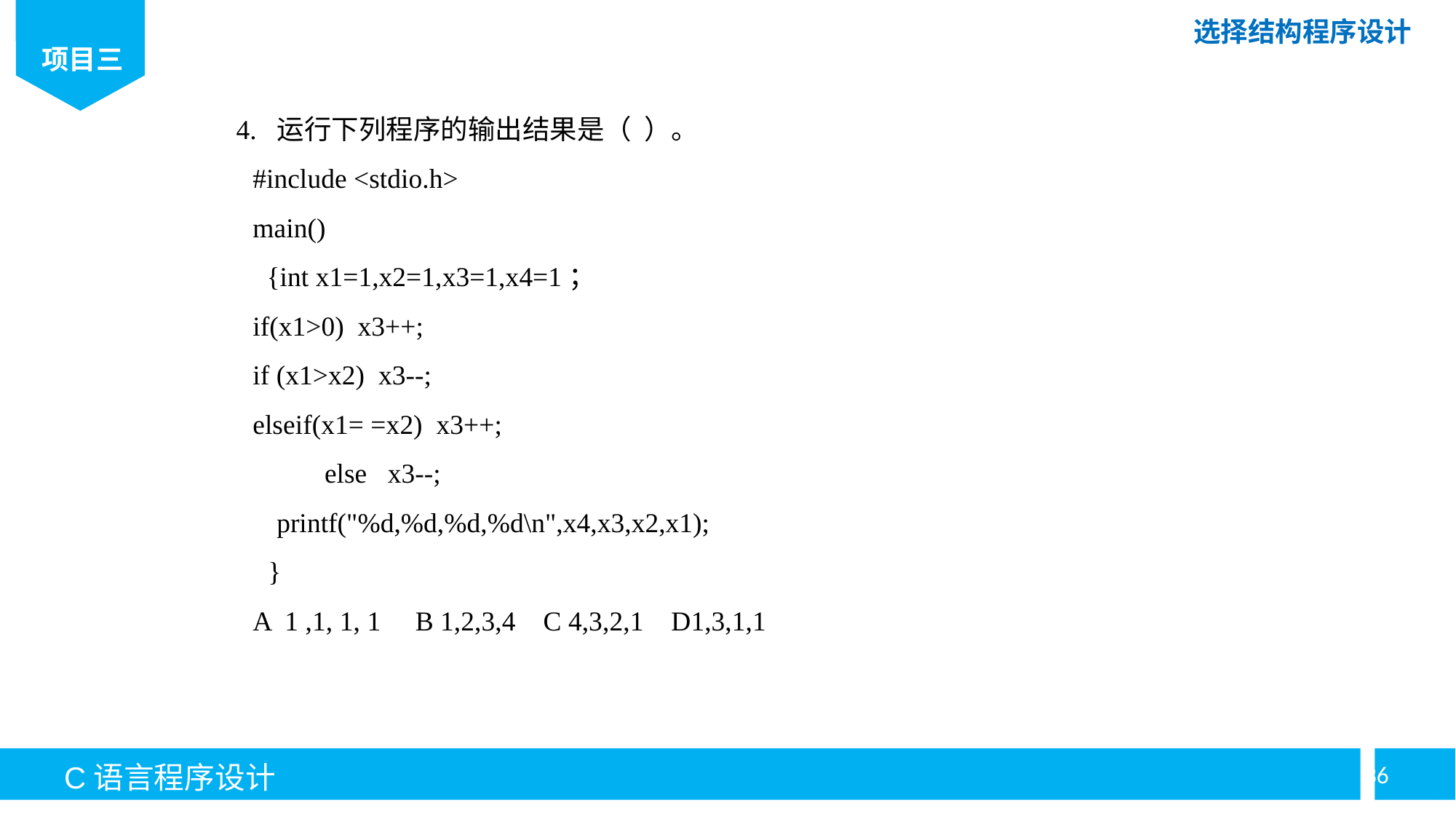

4.  运行下列程序的输出结果是（  ）。
#include <stdio.h>
main()
  {int x1=1,x2=1,x3=1,x4=1；
if(x1>0)  x3++;
if (x1>x2)  x3--;
elseif(x1= =x2)  x3++;
else   x3--;
printf("%d,%d,%d,%d\n",x4,x3,x2,x1);
}
A  1 ,1, 1, 1     B 1,2,3,4    C 4,3,2,1    D1,3,1,1